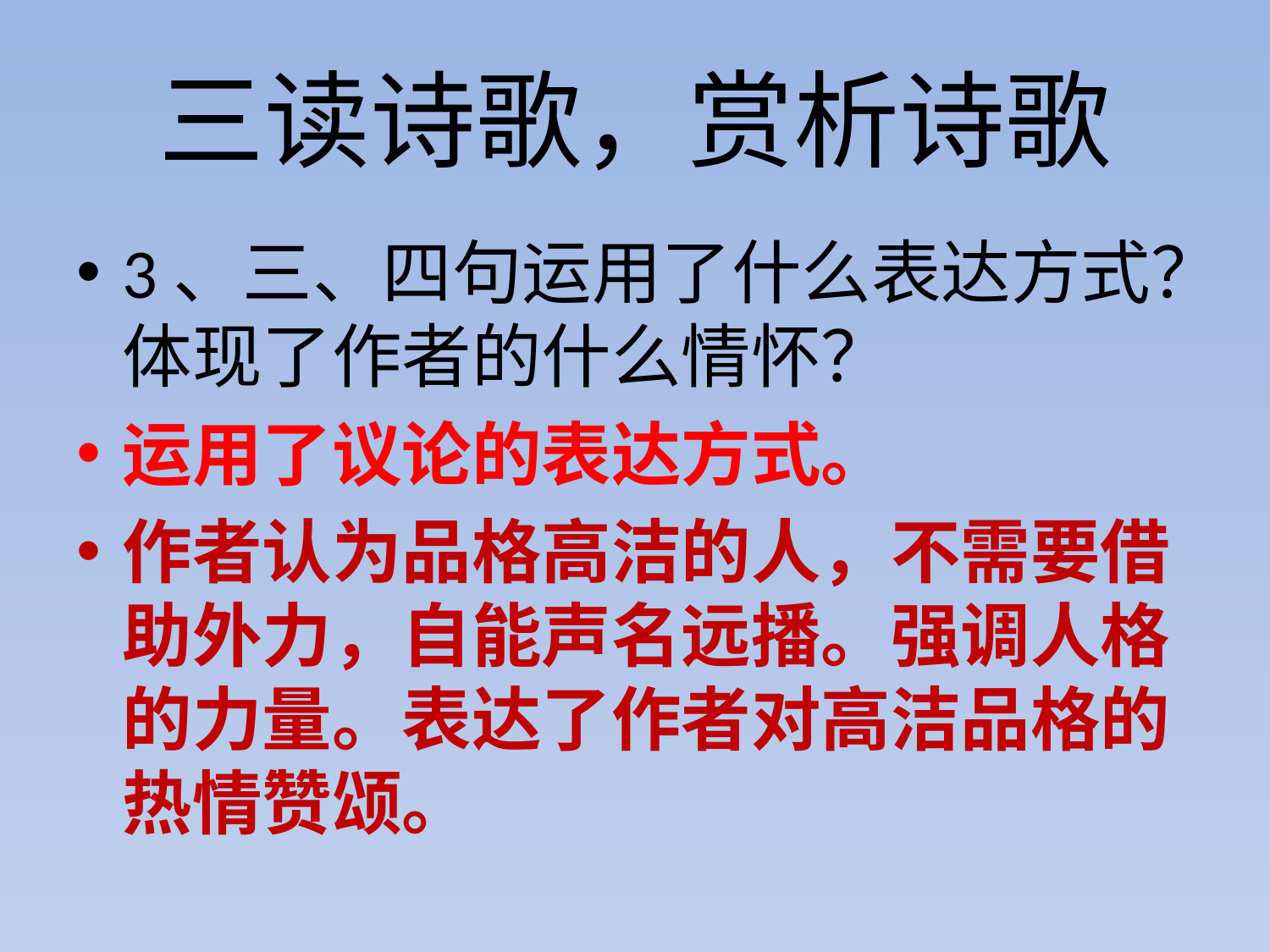

# 三读诗歌，赏析诗歌
3、三、四句运用了什么表达方式？体现了作者的什么情怀？
运用了议论的表达方式。
作者认为品格高洁的人，不需要借助外力，自能声名远播。强调人格的力量。表达了作者对高洁品格的热情赞颂。